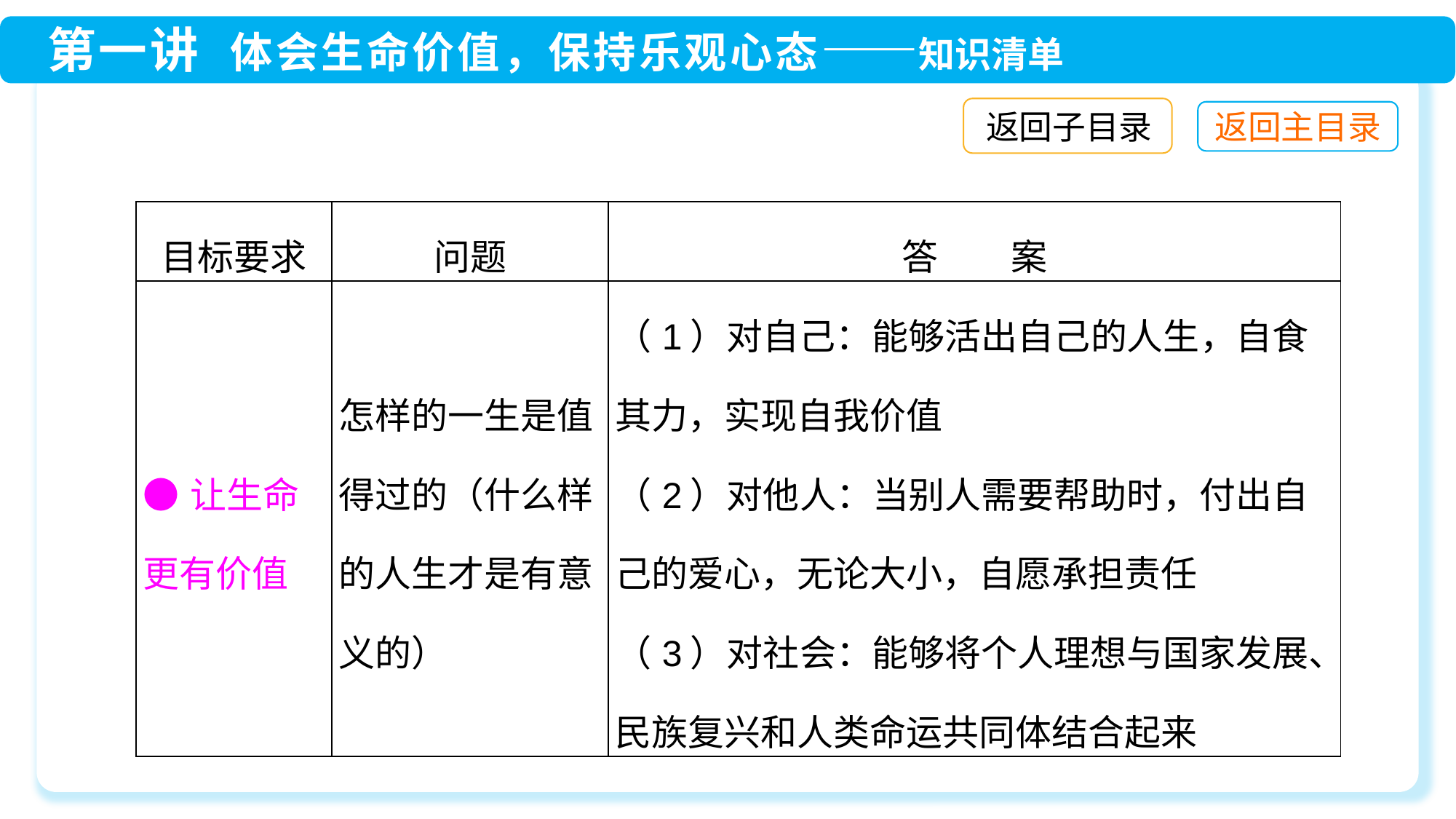

返回子目录
| 目标要求 | 问题 | 答　　案 |
| --- | --- | --- |
| ●让生命更有价值 | 怎样的一生是值得过的（什么样的人生才是有意义的） | （1）对自己：能够活出自己的人生，自食其力，实现自我价值 （2）对他人：当别人需要帮助时，付出自己的爱心，无论大小，自愿承担责任 （3）对社会：能够将个人理想与国家发展、民族复兴和人类命运共同体结合起来 |